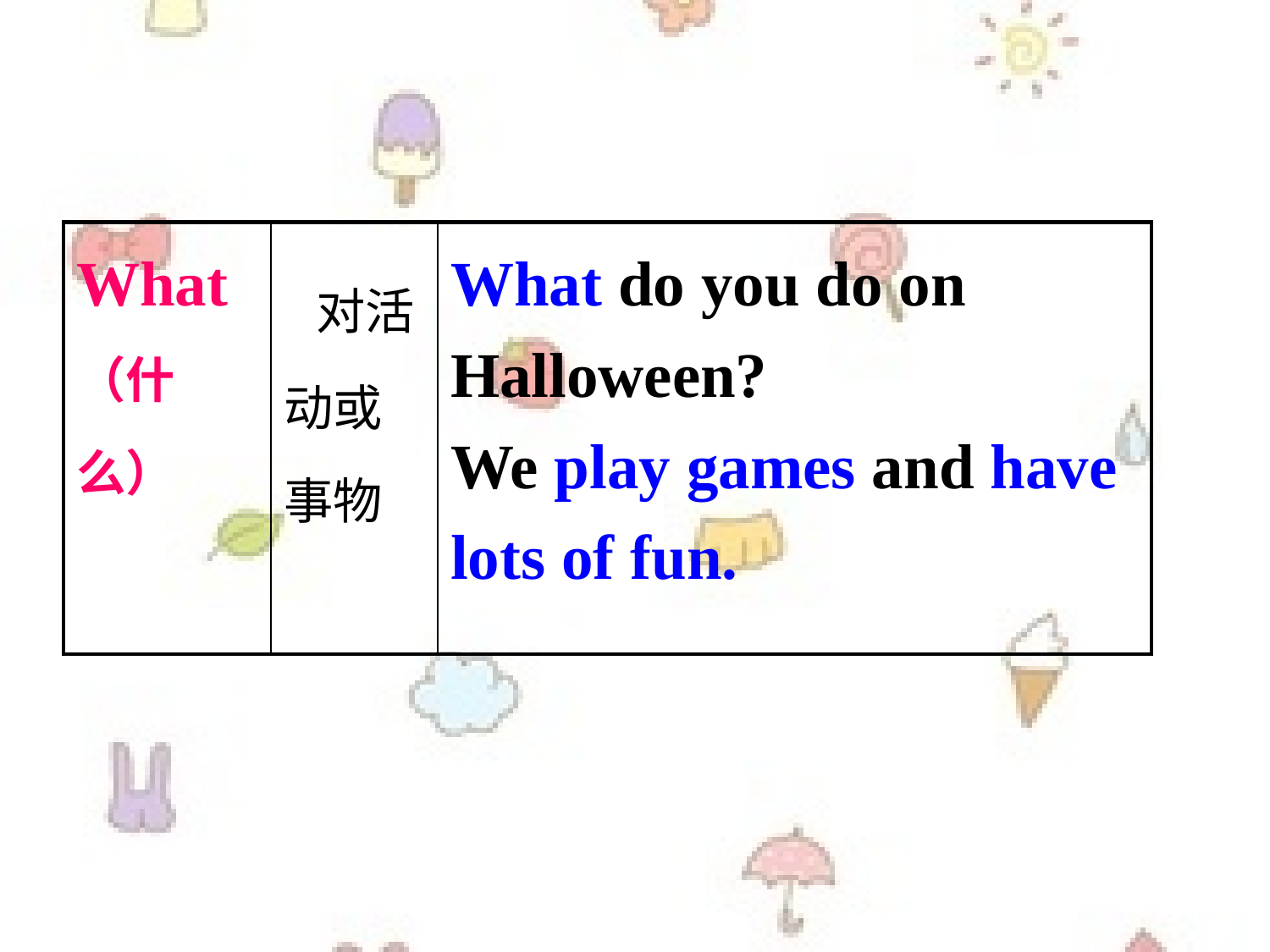

| What （什么） | 对活动或事物 | What do you do on Halloween? We play games and have lots of fun. |
| --- | --- | --- |